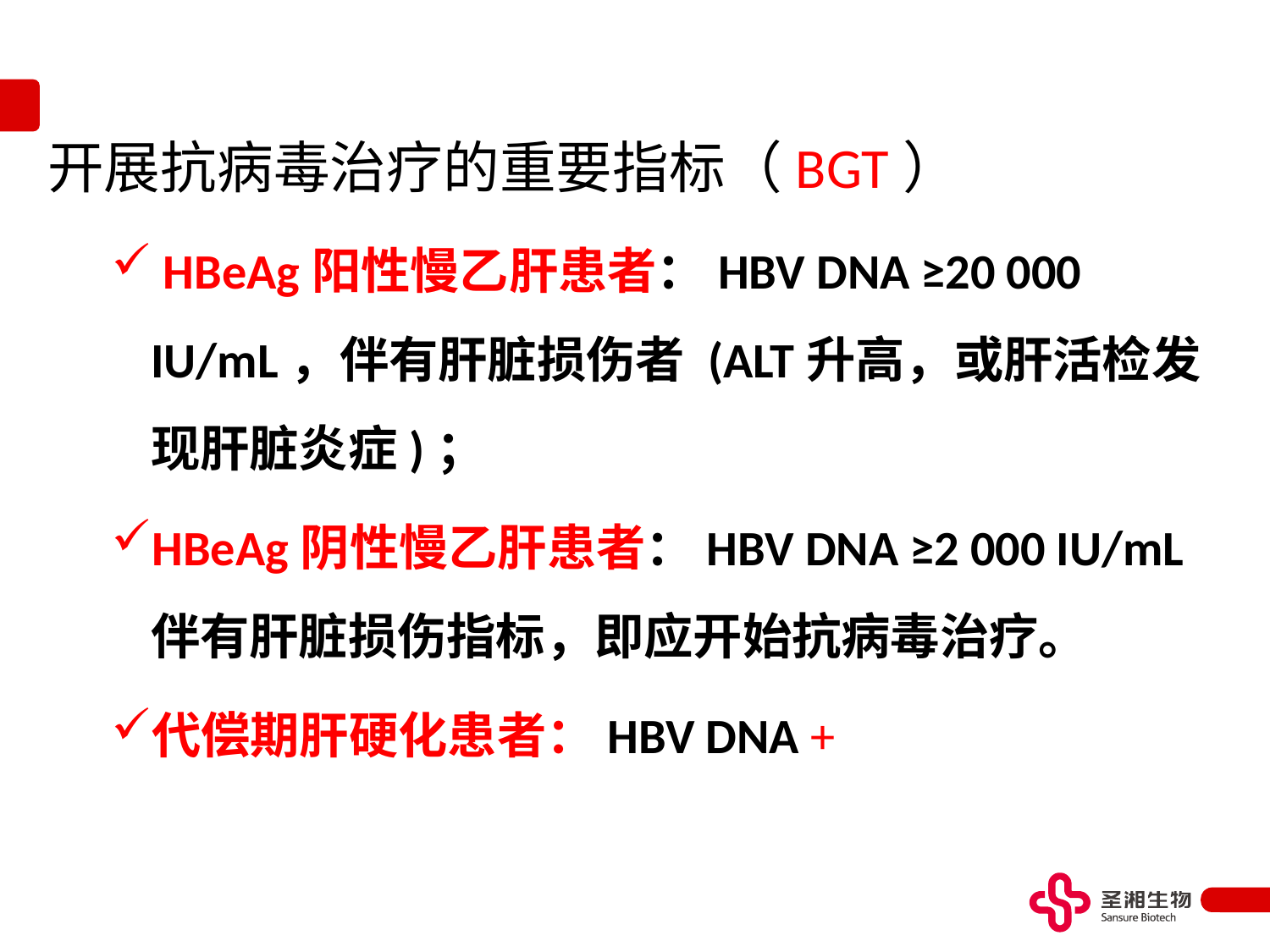

开展抗病毒治疗的重要指标（BGT）
 HBeAg阳性慢乙肝患者：HBV DNA ≥20 000 IU/mL，伴有肝脏损伤者 (ALT升高，或肝活检发现肝脏炎症)；
HBeAg阴性慢乙肝患者：HBV DNA ≥2 000 IU/mL伴有肝脏损伤指标，即应开始抗病毒治疗。
代偿期肝硬化患者：HBV DNA +